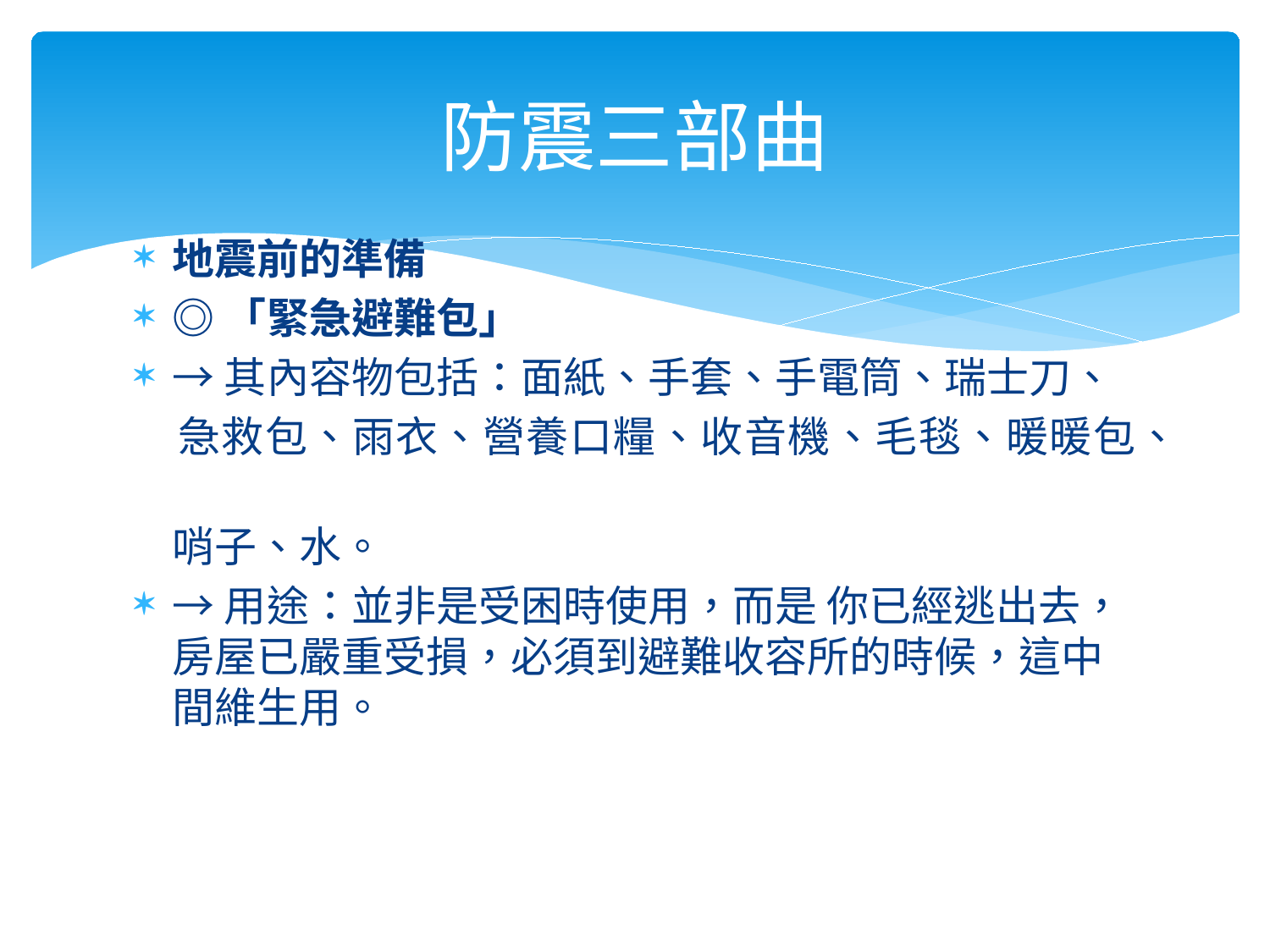

# 防震三部曲
地震前的準備
◎「緊急避難包」
→其內容物包括：面紙、手套、手電筒、瑞士刀、
   急救包、雨衣、營養口糧、收音機、毛毯、暖暖包、
   哨子、水。
→用途：並非是受困時使用，而是 你已經逃出去，房屋已嚴重受損，必須到避難收容所的時候，這中間維生用。